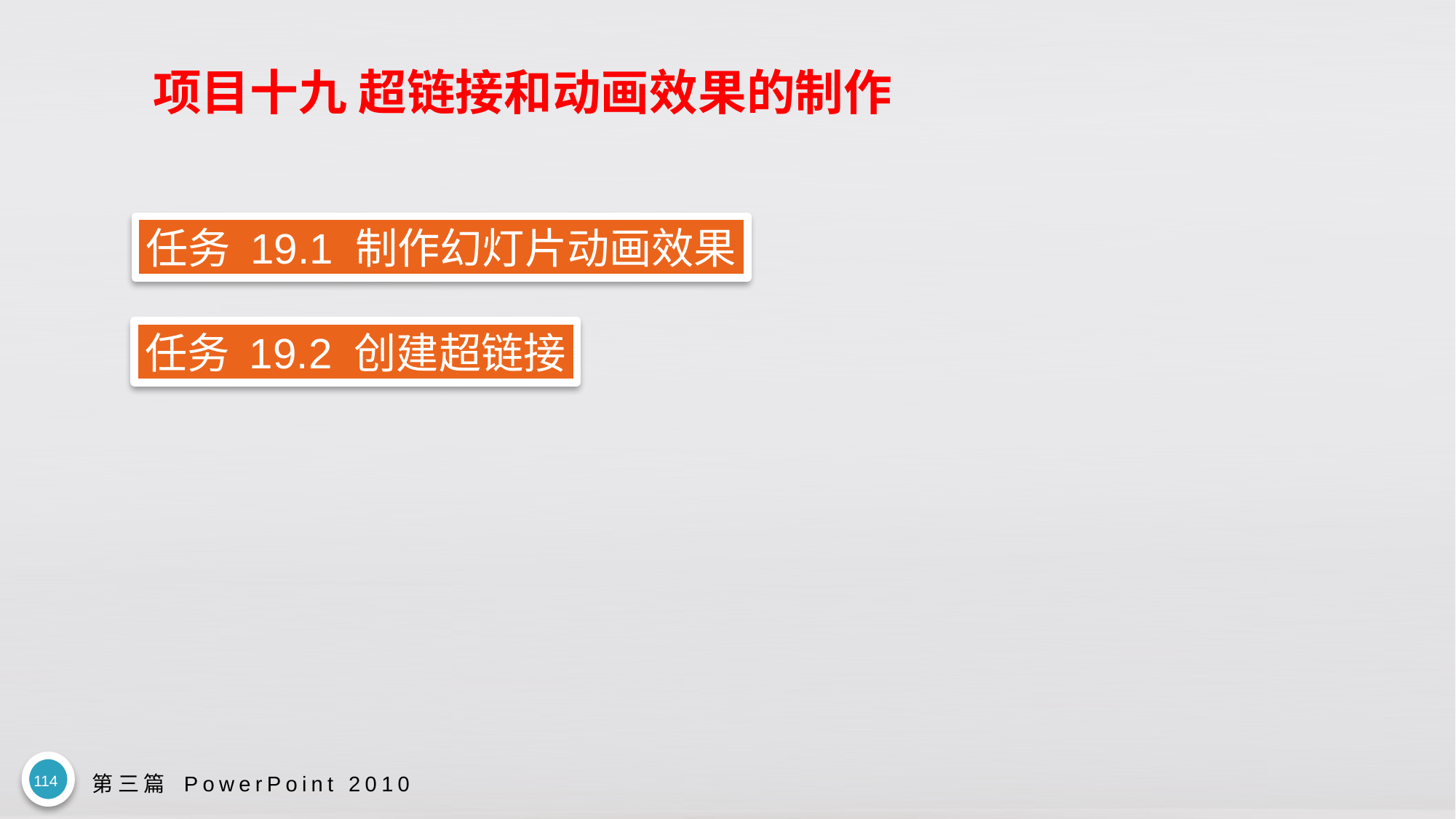

# 项目十九 超链接和动画效果的制作
任务 19.1 制作幻灯片动画效果
任务 19.2 创建超链接
114